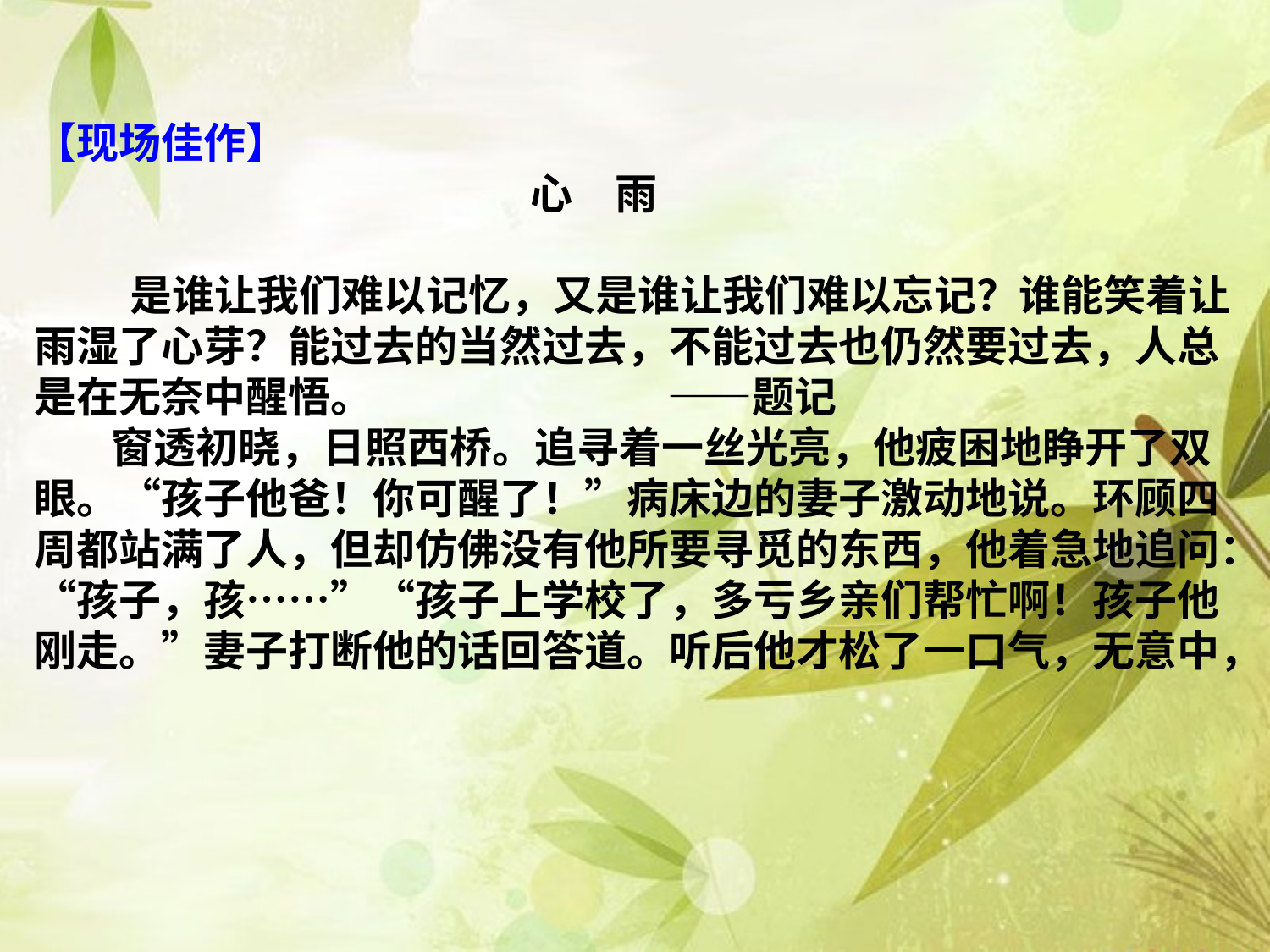

【现场佳作】
                                                   心　雨

         是谁让我们难以记忆，又是谁让我们难以忘记？谁能笑着让雨湿了心芽？能过去的当然过去，不能过去也仍然要过去，人总是在无奈中醒悟。                               ——题记
       窗透初晓，日照西桥。追寻着一丝光亮，他疲困地睁开了双眼。“孩子他爸！你可醒了！”病床边的妻子激动地说。环顾四周都站满了人，但却仿佛没有他所要寻觅的东西，他着急地追问：“孩子，孩……”“孩子上学校了，多亏乡亲们帮忙啊！孩子他刚走。”妻子打断他的话回答道。听后他才松了一口气，无意中，